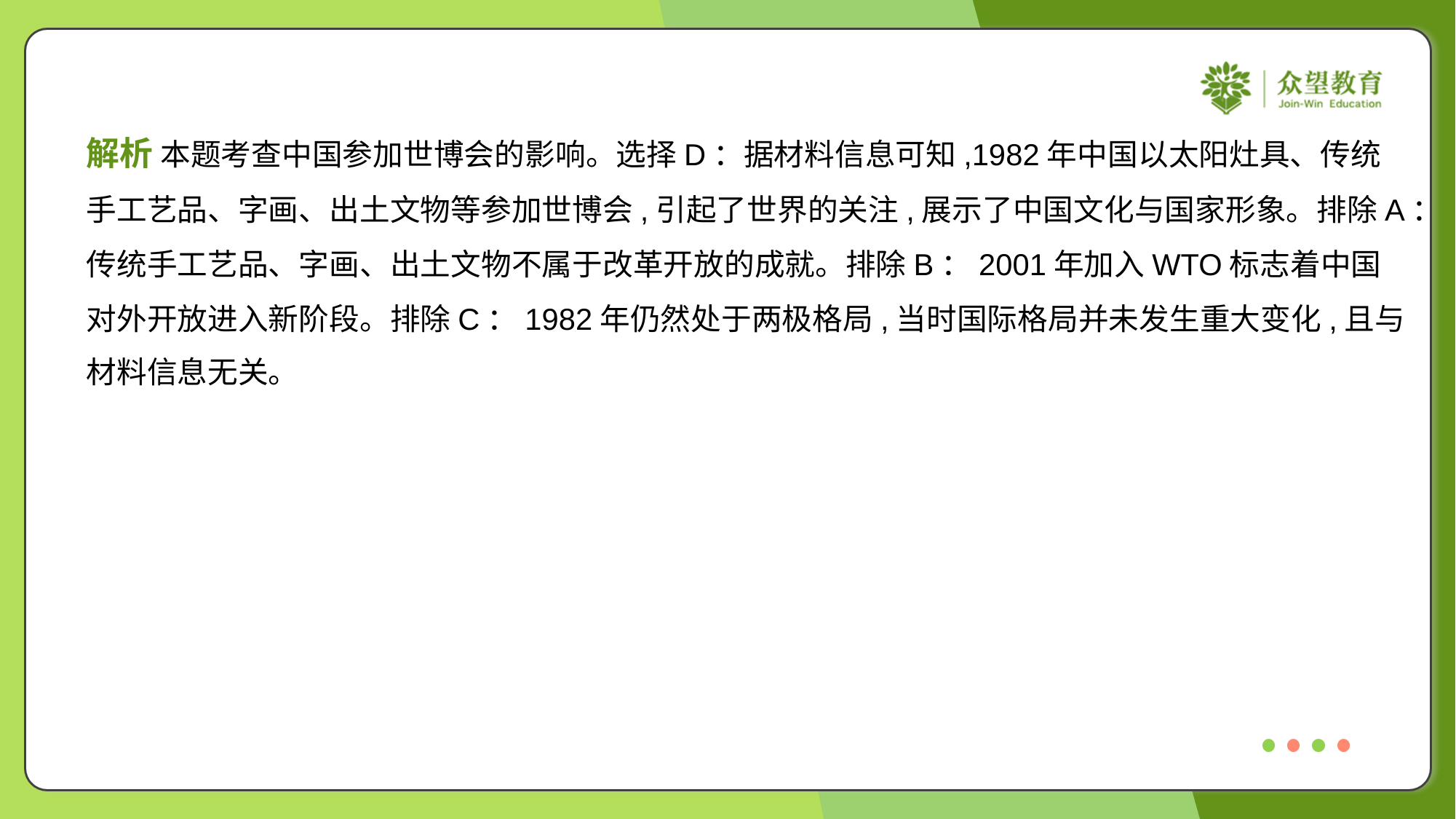

解析 本题考查中国参加世博会的影响。选择D：据材料信息可知,1982年中国以太阳灶具、传统
手工艺品、字画、出土文物等参加世博会,引起了世界的关注,展示了中国文化与国家形象。排除A：
传统手工艺品、字画、出土文物不属于改革开放的成就。排除B：2001年加入WTO标志着中国
对外开放进入新阶段。排除C：1982年仍然处于两极格局,当时国际格局并未发生重大变化,且与
材料信息无关。